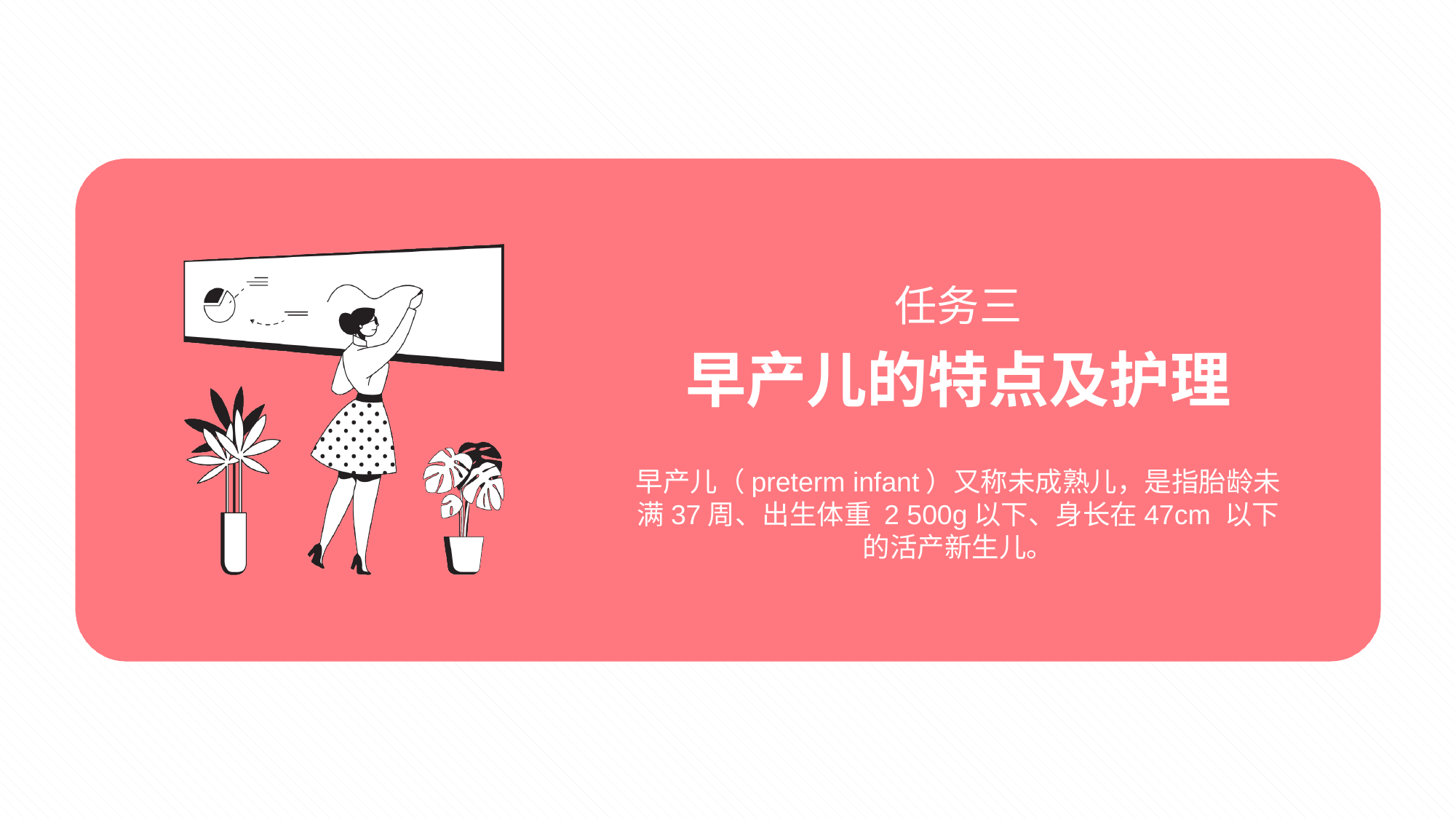

# 任务三
早产儿的特点及护理
早产儿（preterm infant）又称未成熟儿，是指胎龄未满37周、出生体重 2 500g以下、身长在47cm 以下的活产新生儿。